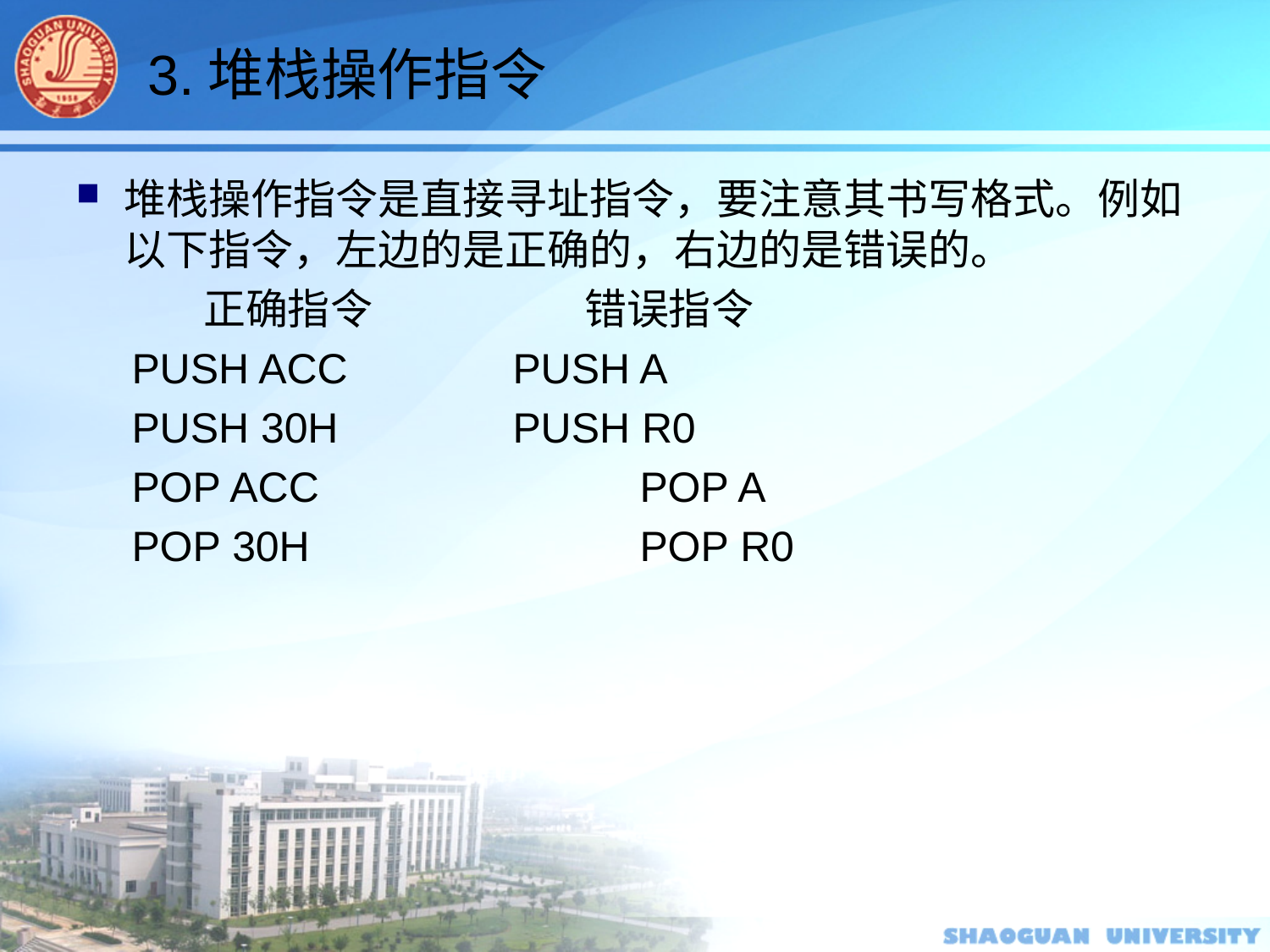

3.堆栈操作指令
堆栈操作指令是直接寻址指令，要注意其书写格式。例如以下指令，左边的是正确的，右边的是错误的。
	正确指令		错误指令
PUSH ACC		PUSH A
PUSH 30H		PUSH R0
POP ACC			POP A
POP 30H			POP R0